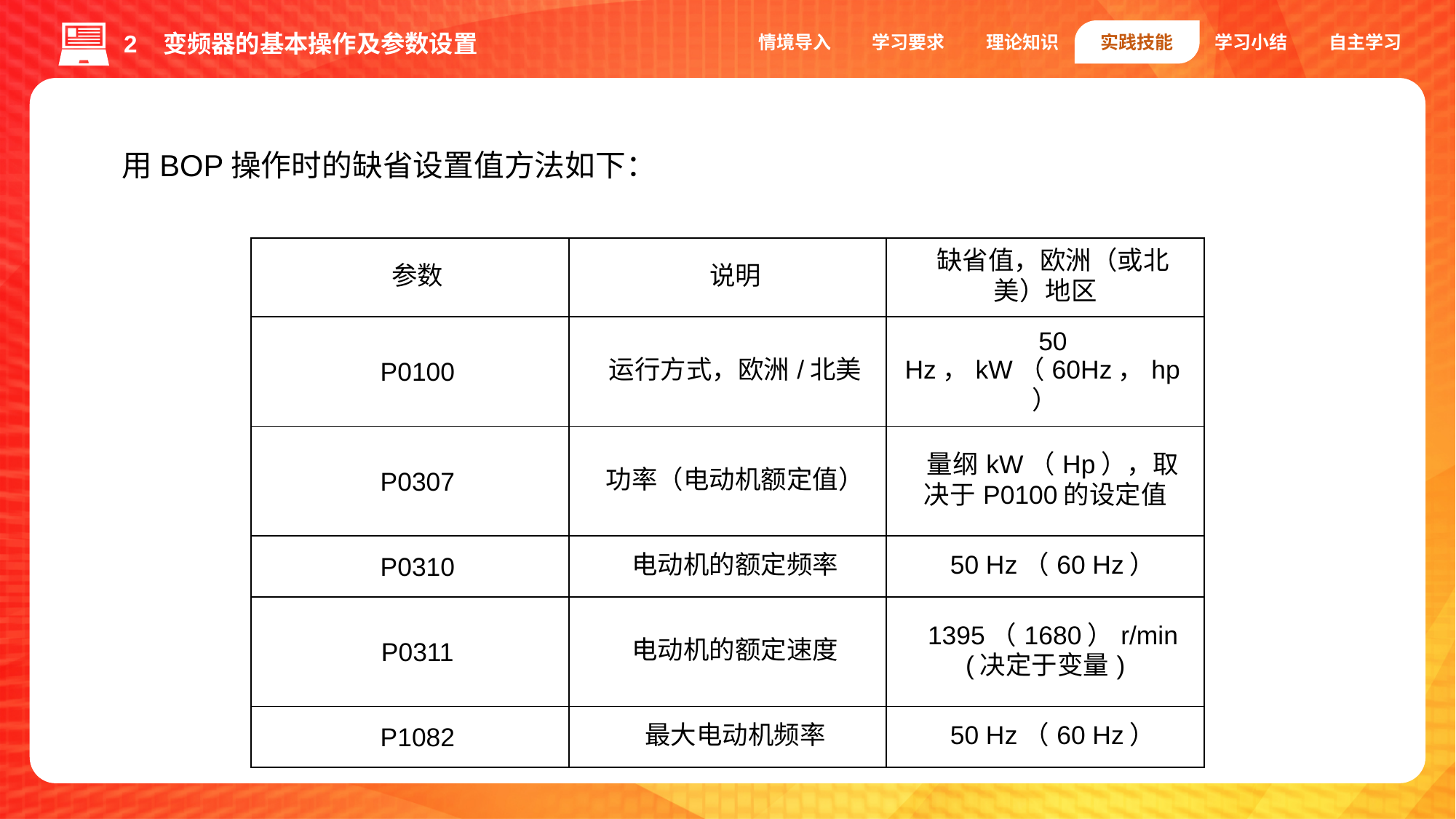

情境导入
学习要求
理论知识
实践技能
学习小结
自主学习

2   变频器的基本操作及参数设置
用BOP操作时的缺省设置值方法如下：
| 参数 | 说明 | 缺省值，欧洲（或北美）地区 |
| --- | --- | --- |
| P0100 | 运行方式，欧洲/北美 | 50 Hz，kW（60Hz，hp） |
| P0307 | 功率（电动机额定值） | 量纲kW（Hp），取决于P0100的设定值 |
| P0310 | 电动机的额定频率 | 50 Hz（60 Hz） |
| P0311 | 电动机的额定速度 | 1395（1680）r/min (决定于变量) |
| P1082 | 最大电动机频率 | 50 Hz（60 Hz） |